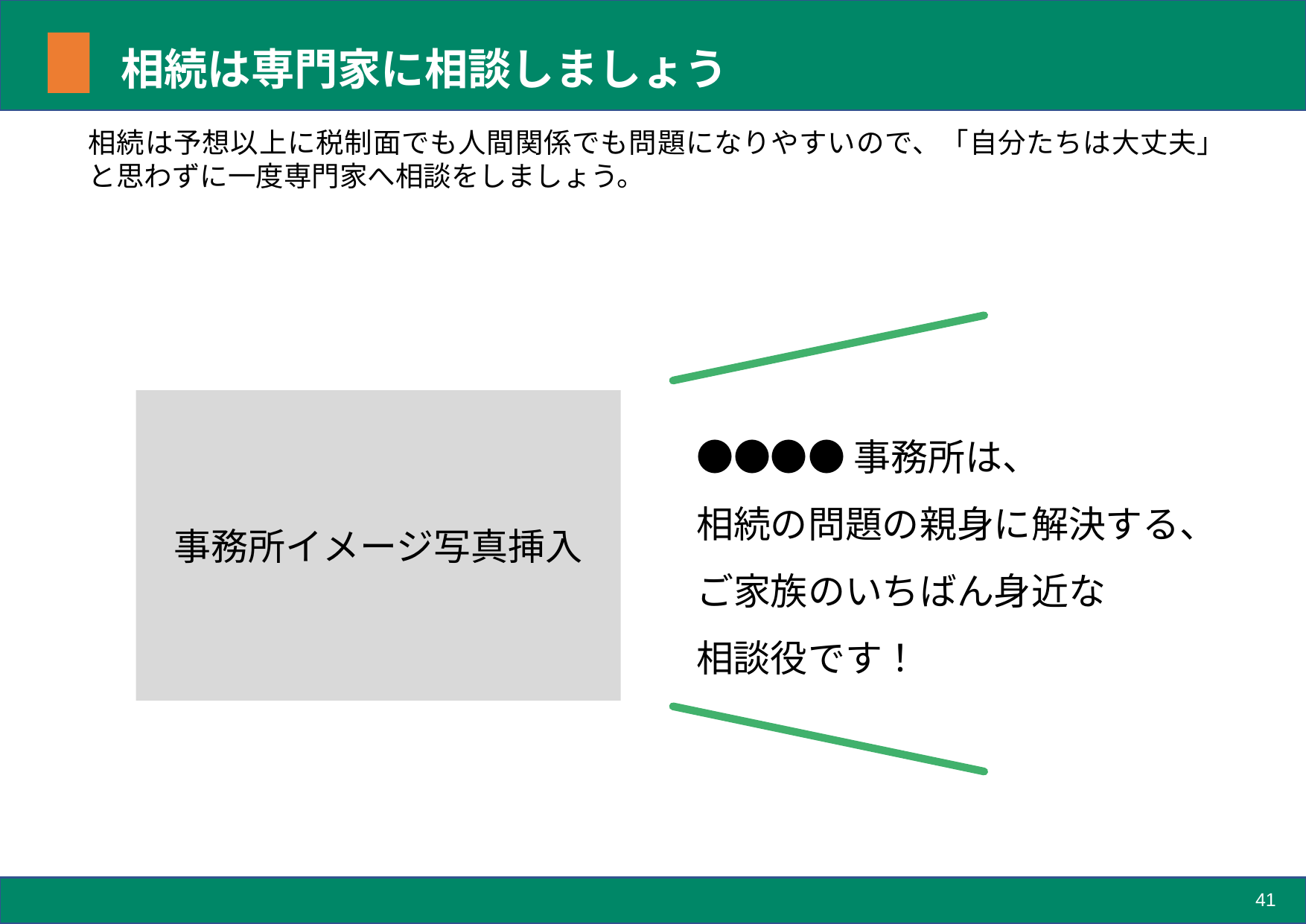

# 相続は専門家に相談しましょう
相続は予想以上に税制面でも人間関係でも問題になりやすいので、「自分たちは大丈夫」と思わずに一度専門家へ相談をしましょう。

事務所イメージ写真挿入
●●●●事務所は、
相続の問題の親身に解決する、ご家族のいちばん身近な
相談役です！